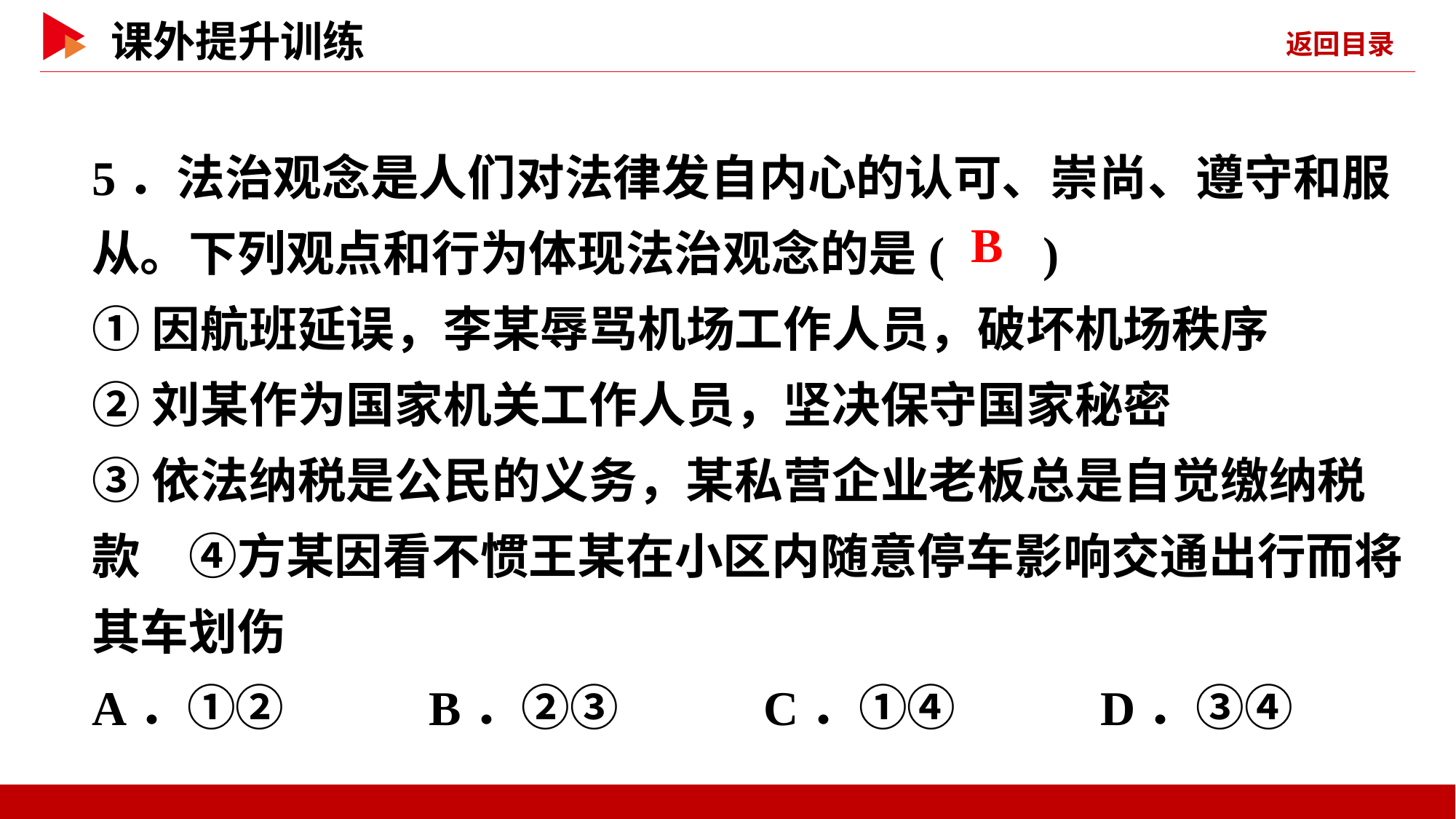

5．法治观念是人们对法律发自内心的认可、崇尚、遵守和服从。下列观点和行为体现法治观念的是(        )
①因航班延误，李某辱骂机场工作人员，破坏机场秩序
②刘某作为国家机关工作人员，坚决保守国家秘密
③依法纳税是公民的义务，某私营企业老板总是自觉缴纳税款　④方某因看不惯王某在小区内随意停车影响交通出行而将其车划伤
A．①②            B．②③            C．①④            D．③④
   B